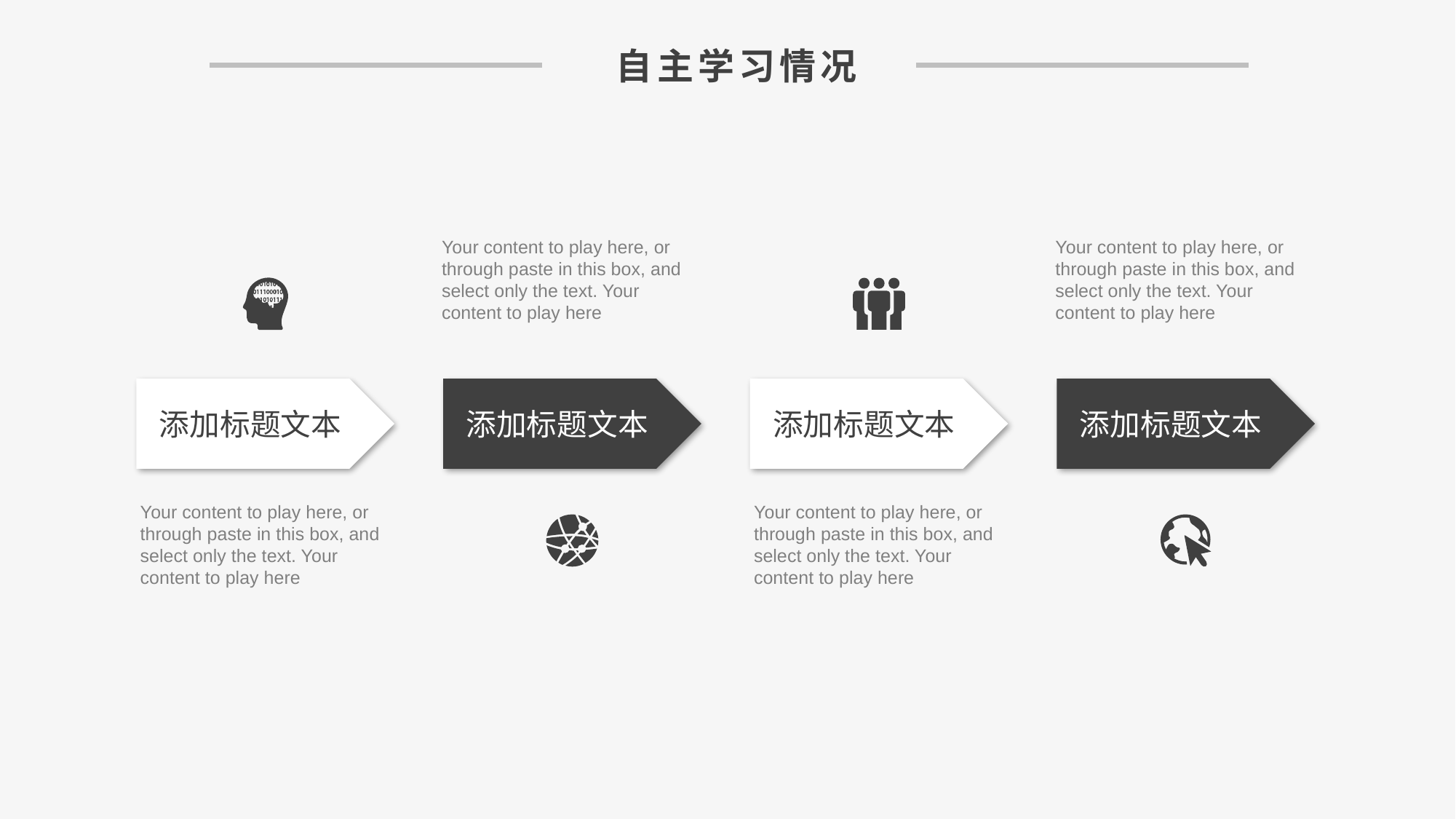

自主学习情况
Your content to play here, or through paste in this box, and select only the text. Your content to play here
Your content to play here, or through paste in this box, and select only the text. Your content to play here

添加标题文本
添加标题文本
添加标题文本
添加标题文本
Your content to play here, or through paste in this box, and select only the text. Your content to play here
Your content to play here, or through paste in this box, and select only the text. Your content to play here